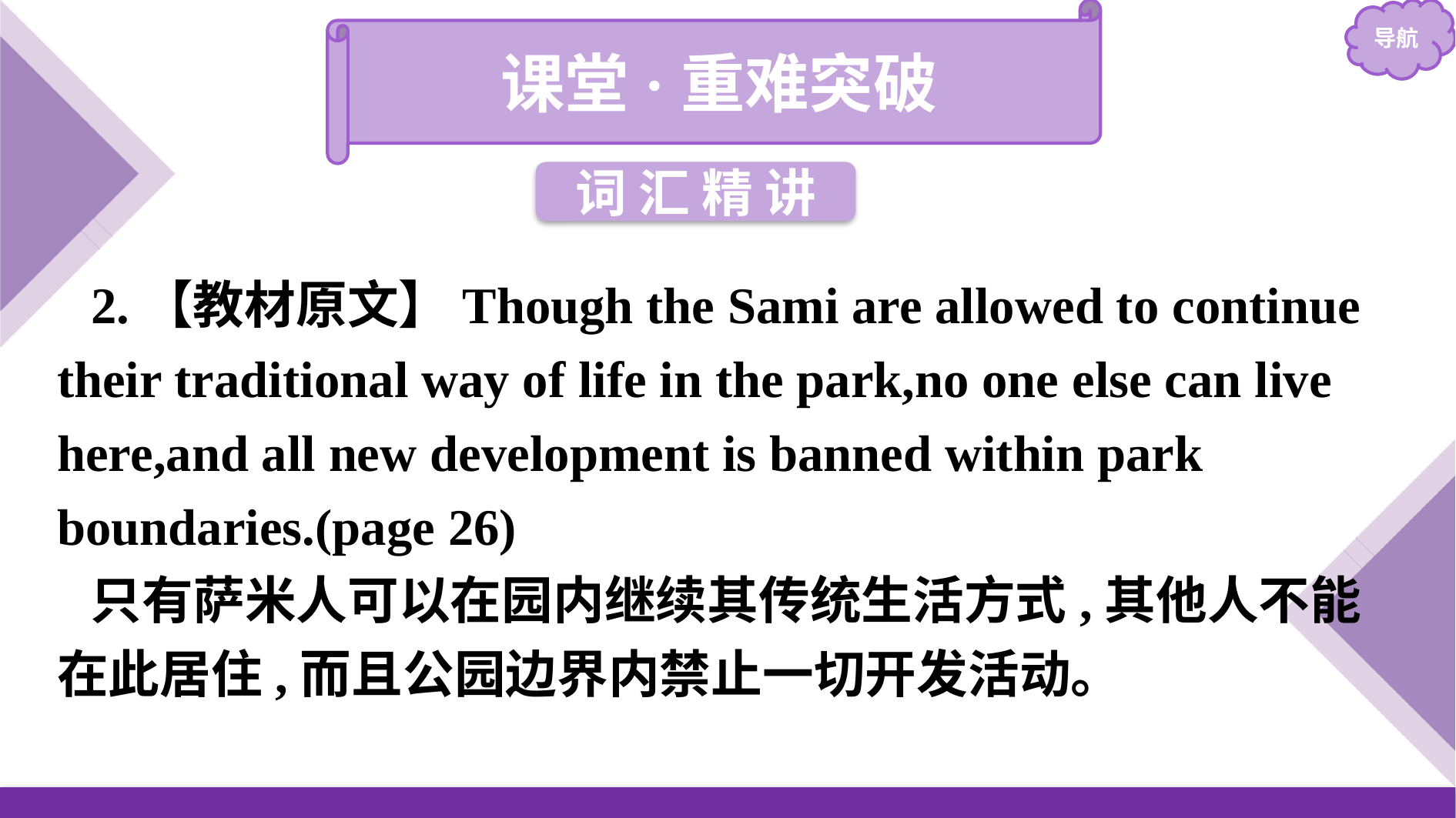

课堂·重难突破
词 汇 精 讲
2.【教材原文】Though the Sami are allowed to continue their traditional way of life in the park,no one else can live here,and all new development is banned within park boundaries.(page 26)
只有萨米人可以在园内继续其传统生活方式,其他人不能在此居住,而且公园边界内禁止一切开发活动。